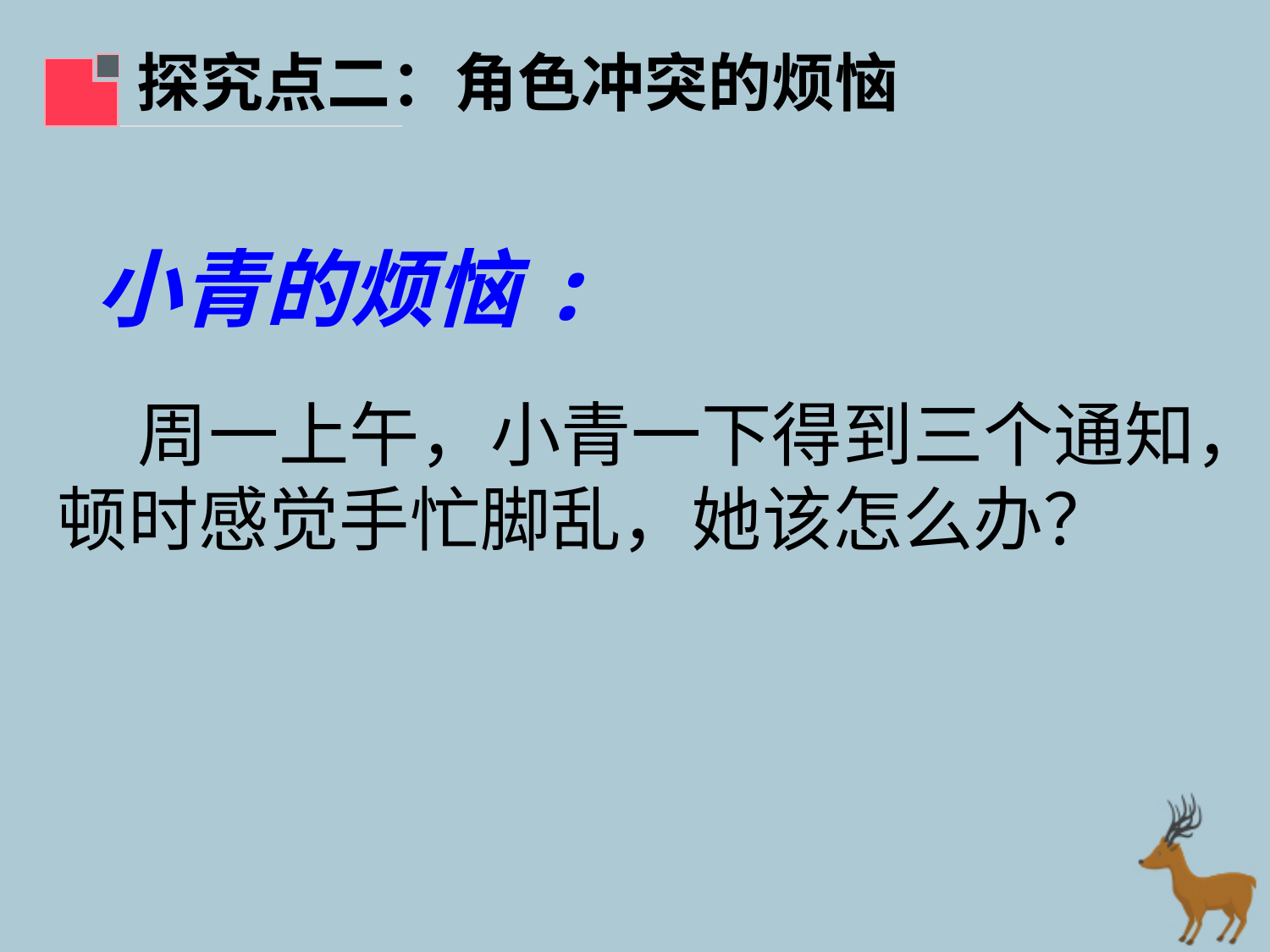

探究点二：角色冲突的烦恼

小青的烦恼:
    周一上午，小青一下得到三个通知，顿时感觉手忙脚乱，她该怎么办？